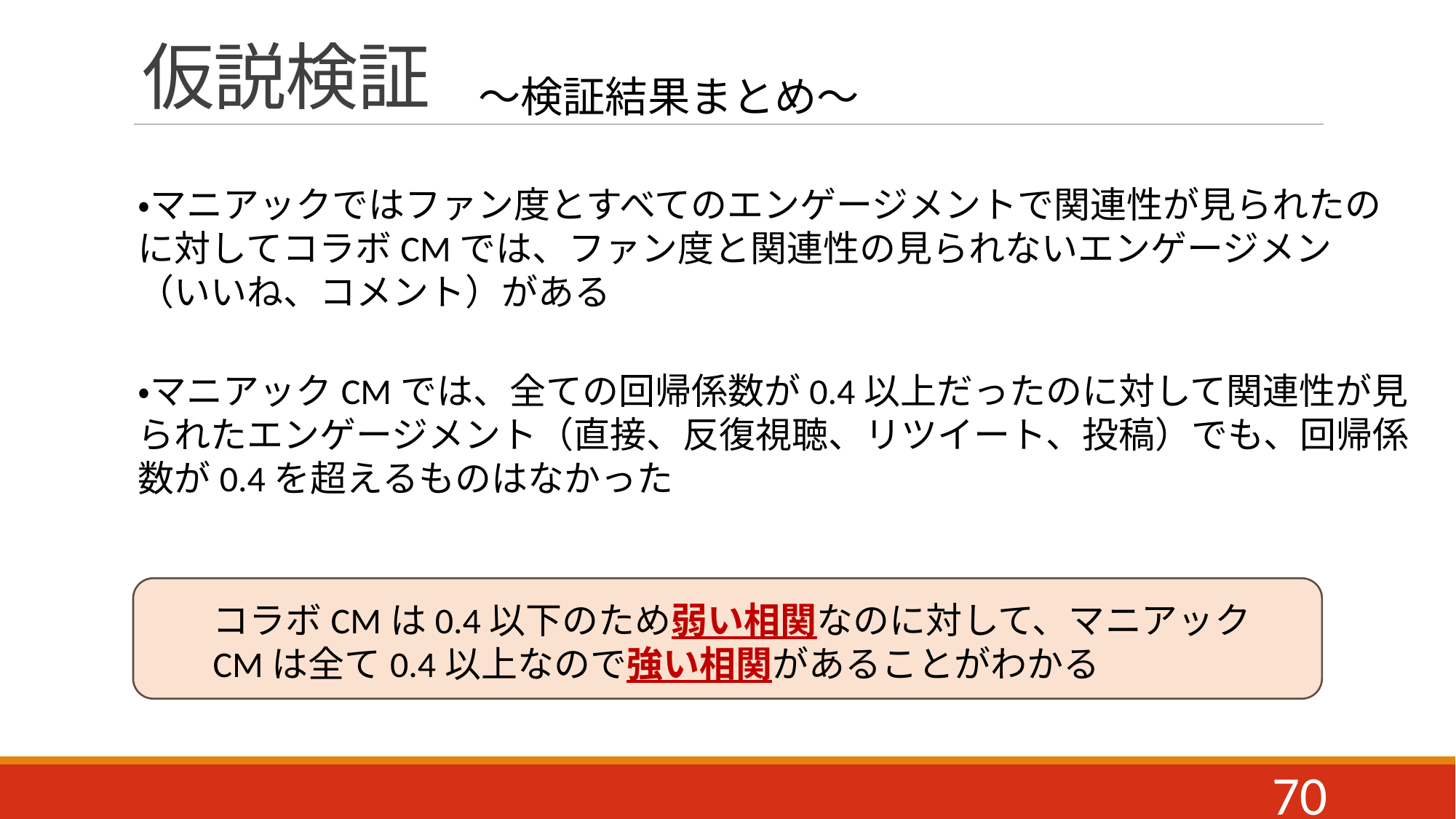

# 仮説検証
～検証結果まとめ～
・マニアックではファン度とすべてのエンゲージメントで関連性が見られたのに対してコラボCMでは、ファン度と関連性の見られないエンゲージメン（いいね、コメント）がある
・マニアックCMでは、全ての回帰係数が0.4以上だったのに対して関連性が見られたエンゲージメント（直接、反復視聴、リツイート、投稿）でも、回帰係数が0.4を超えるものはなかった

コラボCMは0.4以下のため弱い相関なのに対して、マニアックCMは全て0.4以上なので強い相関があることがわかる
70